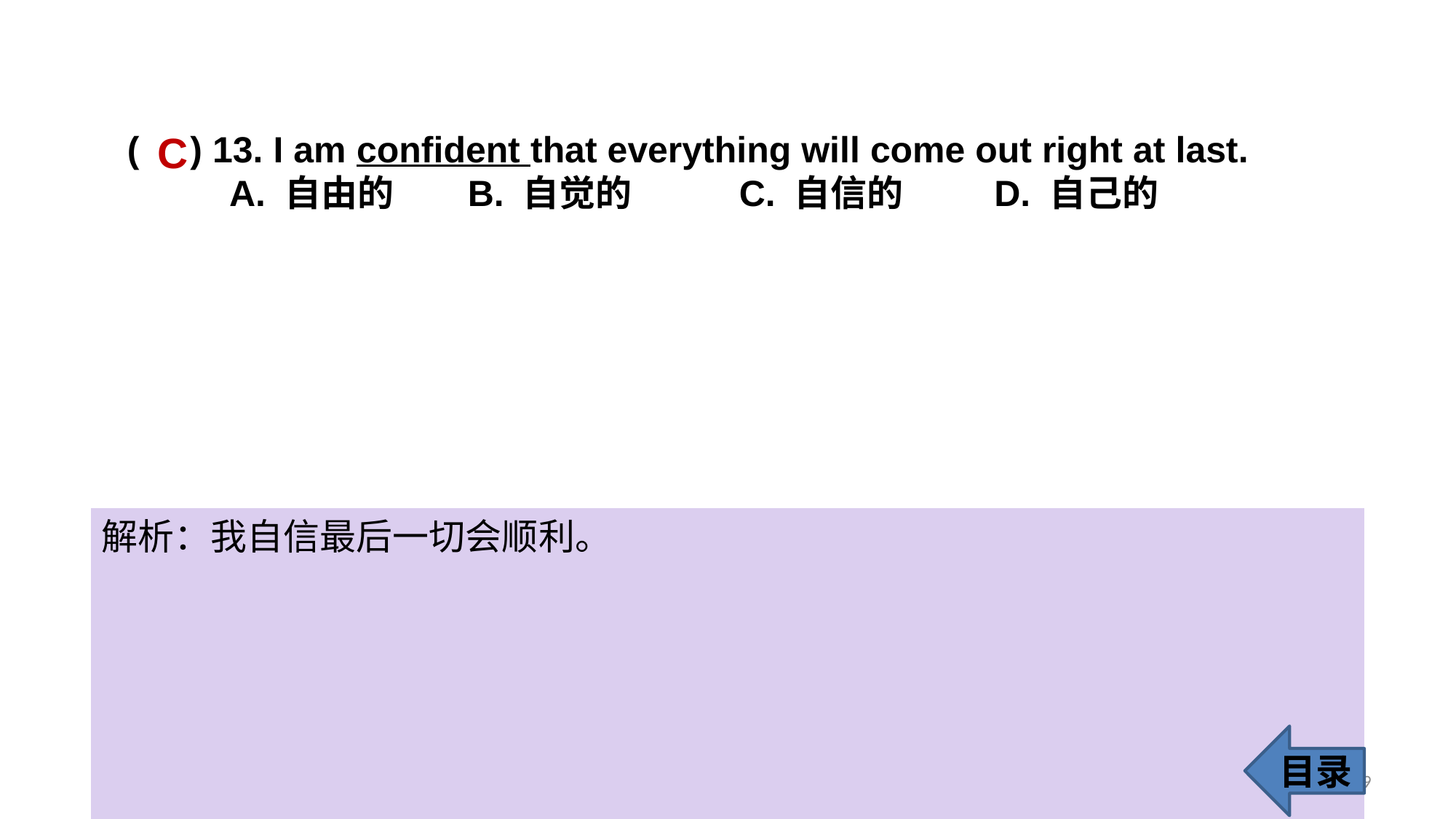

C
(     ) 13. I am confident that everything will come out right at last.
          A. 自由的        B. 自觉的            C. 自信的          D. 自己的
解析：我自信最后一切会顺利。

目录
19